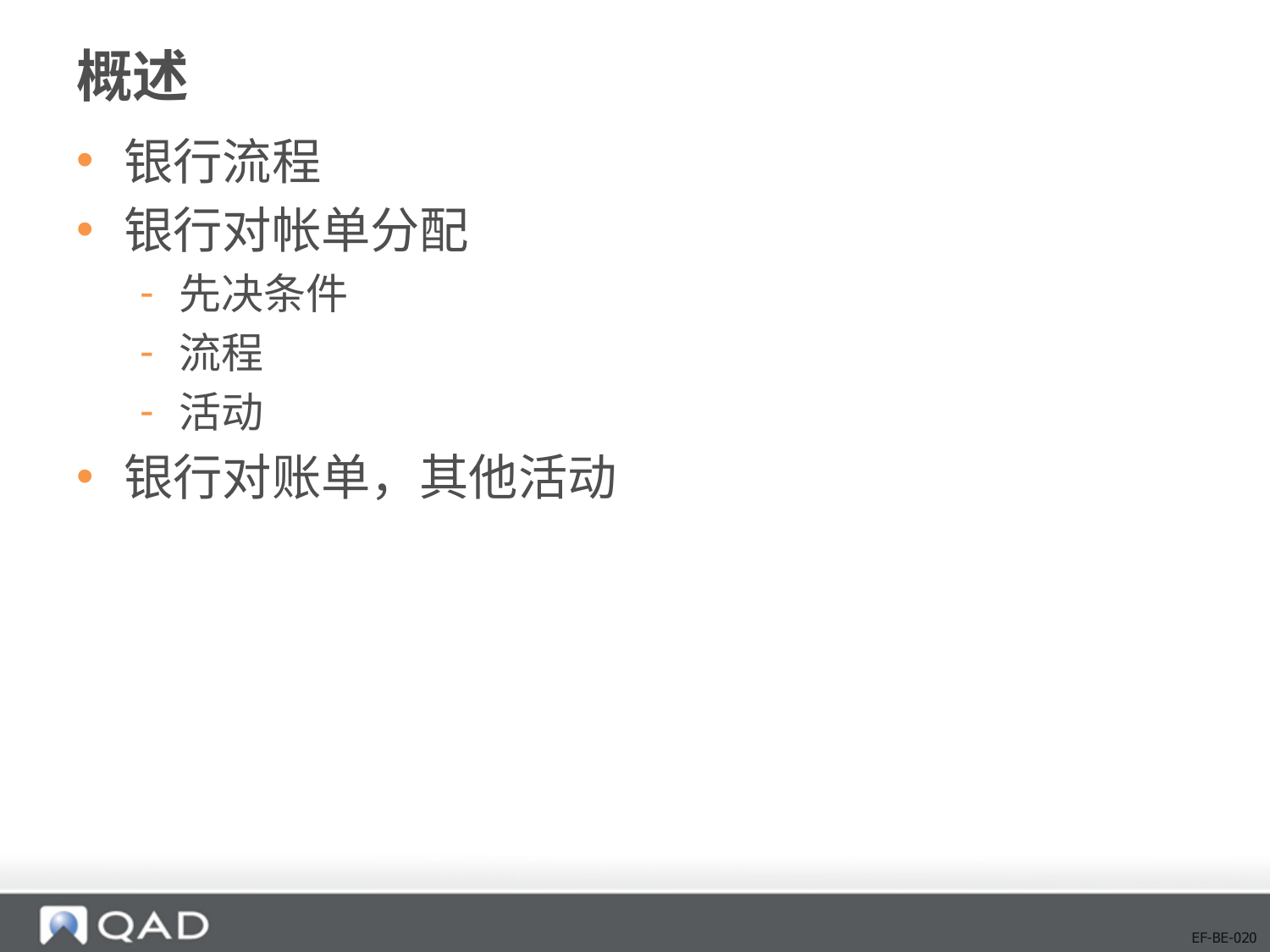

# 概述
银行流程
银行对帐单分配
先决条件
流程
活动
银行对账单，其他活动

EF-BE-020